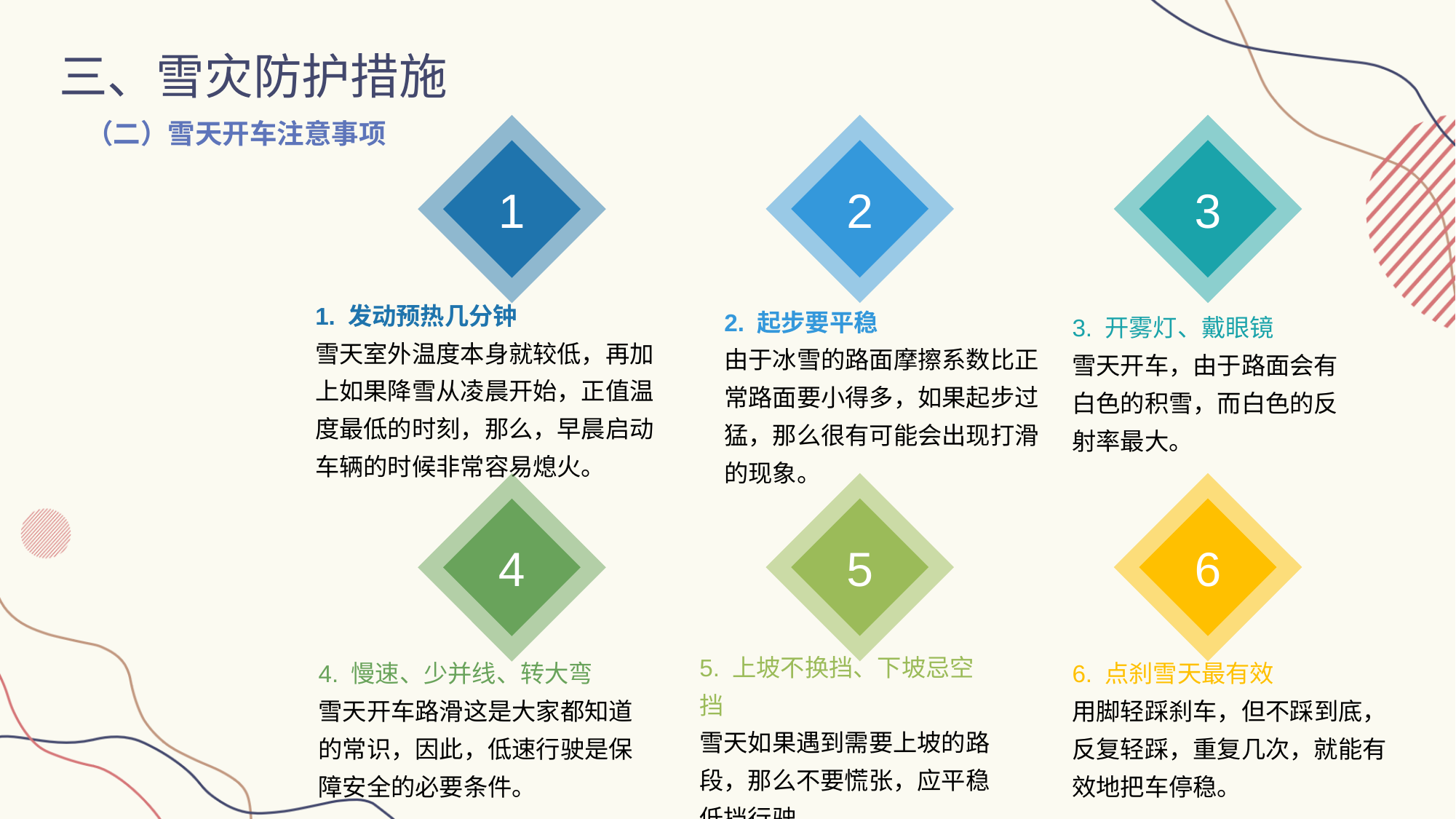

三、雪灾防护措施
（二）雪天开车注意事项

2
3
1
1. 发动预热几分钟
雪天室外温度本身就较低，再加上如果降雪从凌晨开始，正值温度最低的时刻，那么，早晨启动车辆的时候非常容易熄火。
2. 起步要平稳
由于冰雪的路面摩擦系数比正常路面要小得多，如果起步过猛，那么很有可能会出现打滑的现象。
3. 开雾灯、戴眼镜
雪天开车，由于路面会有白色的积雪，而白色的反射率最大。

5
6
4
4. 慢速、少并线、转大弯
雪天开车路滑这是大家都知道的常识，因此，低速行驶是保障安全的必要条件。
6. 点刹雪天最有效
用脚轻踩刹车，但不踩到底，反复轻踩，重复几次，就能有效地把车停稳。
5. 上坡不换挡、下坡忌空挡
雪天如果遇到需要上坡的路段，那么不要慌张，应平稳低挡行驶。